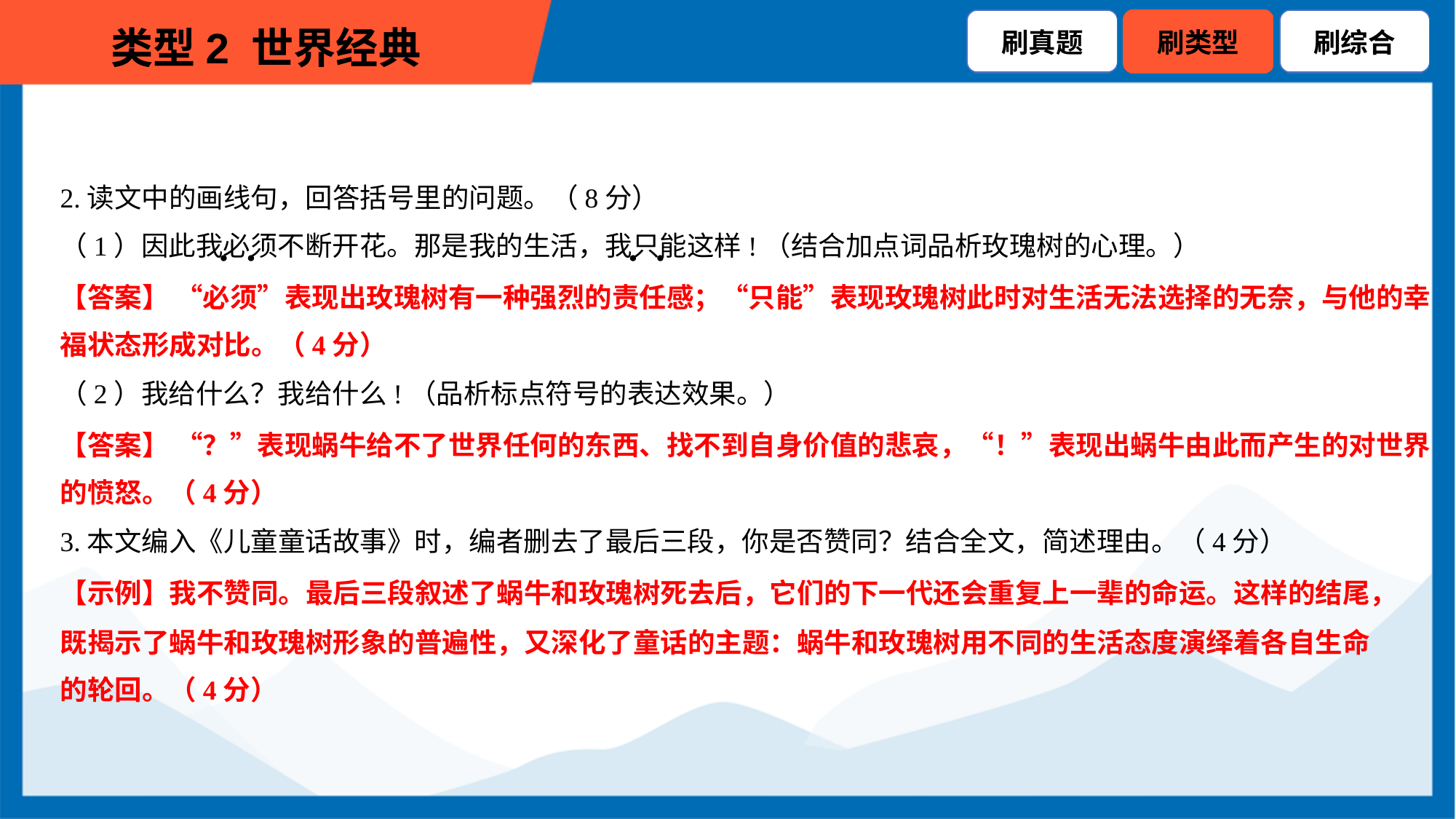

2.读文中的画线句，回答括号里的问题。（8分）
（1）因此我必须不断开花。那是我的生活，我只能这样!（结合加点词品析玫瑰树的心理。）

【答案】 “必须”表现出玫瑰树有一种强烈的责任感；“只能”表现玫瑰树此时对生活无法选择的无奈，与他的幸
福状态形成对比。（4分）
（2）我给什么？我给什么!（品析标点符号的表达效果。）
【答案】 “？”表现蜗牛给不了世界任何的东西、找不到自身价值的悲哀，“！”表现出蜗牛由此而产生的对世界
的愤怒。（4分）
3.本文编入《儿童童话故事》时，编者删去了最后三段，你是否赞同？结合全文，简述理由。（4分）
【示例】我不赞同。最后三段叙述了蜗牛和玫瑰树死去后，它们的下一代还会重复上一辈的命运。这样的结尾，
既揭示了蜗牛和玫瑰树形象的普遍性，又深化了童话的主题：蜗牛和玫瑰树用不同的生活态度演绎着各自生命
的轮回。（4分）